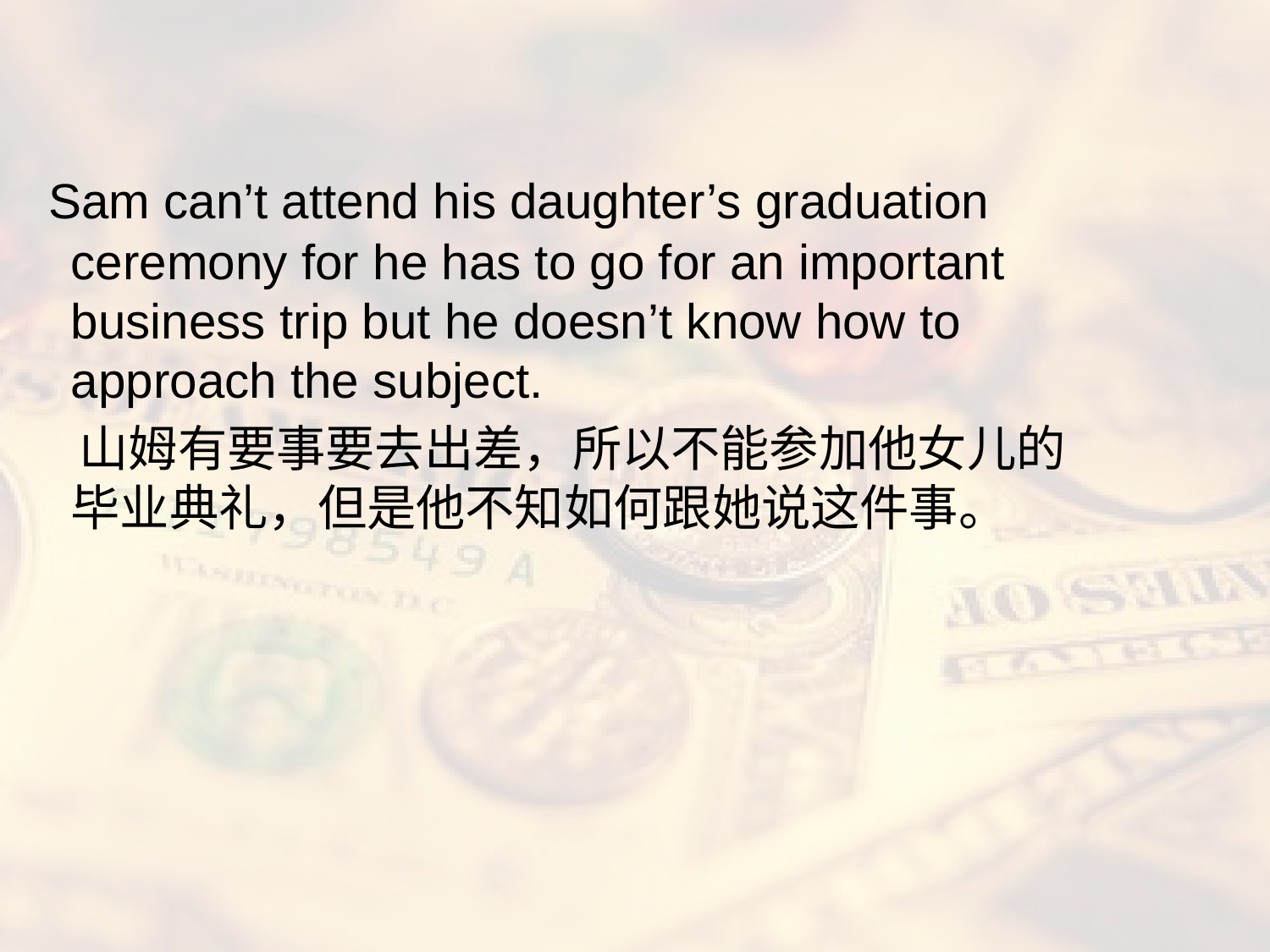

#
  Sam can’t attend his daughter’s graduation ceremony for he has to go for an important business trip but he doesn’t know how to approach the subject.
    山姆有要事要去出差，所以不能参加他女儿的毕业典礼，但是他不知如何跟她说这件事。